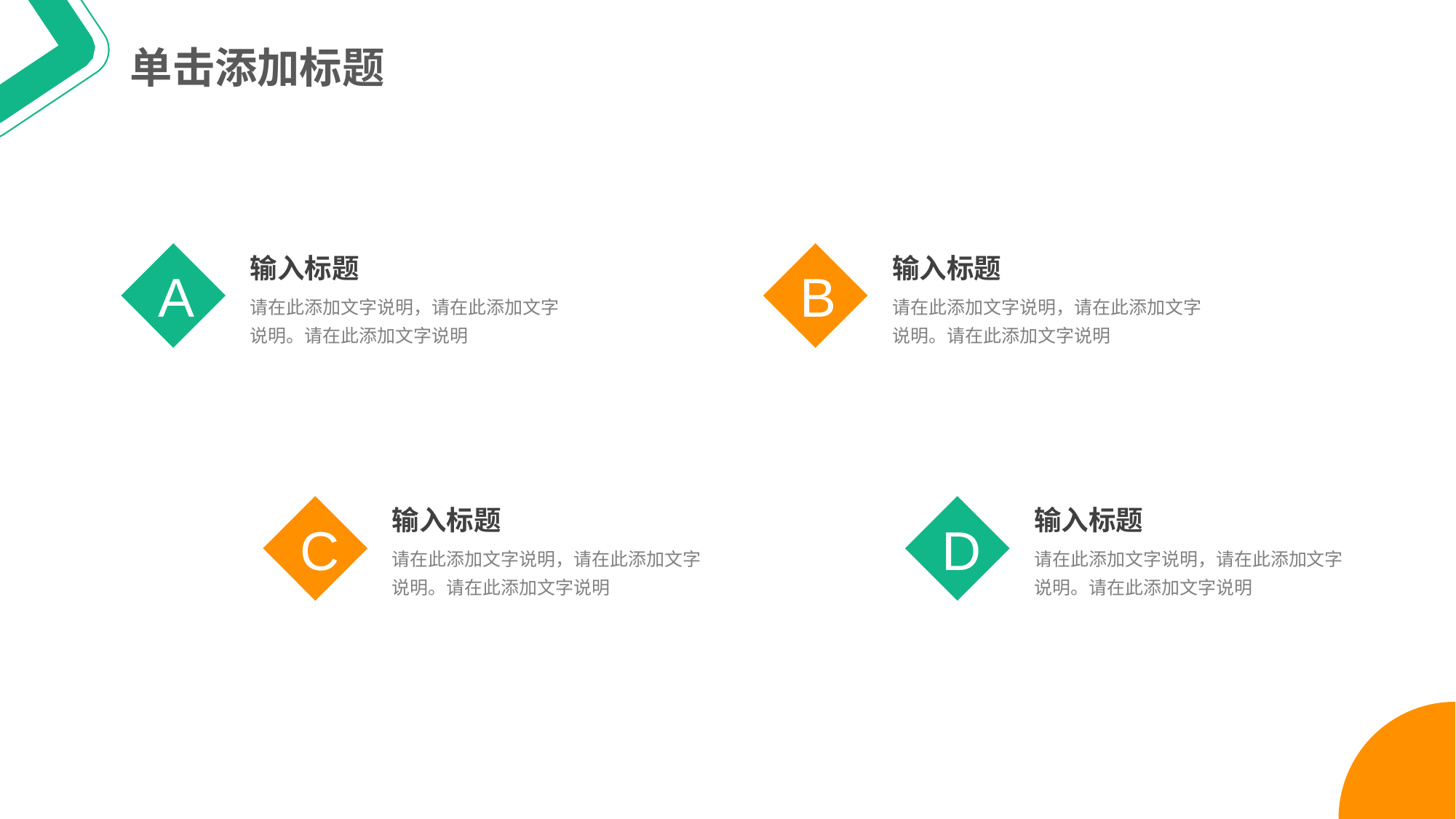

单击添加标题

A
输入标题
请在此添加文字说明，请在此添加文字说明。请在此添加文字说明

B
输入标题
请在此添加文字说明，请在此添加文字说明。请在此添加文字说明

C
输入标题
请在此添加文字说明，请在此添加文字说明。请在此添加文字说明

D
输入标题
请在此添加文字说明，请在此添加文字说明。请在此添加文字说明